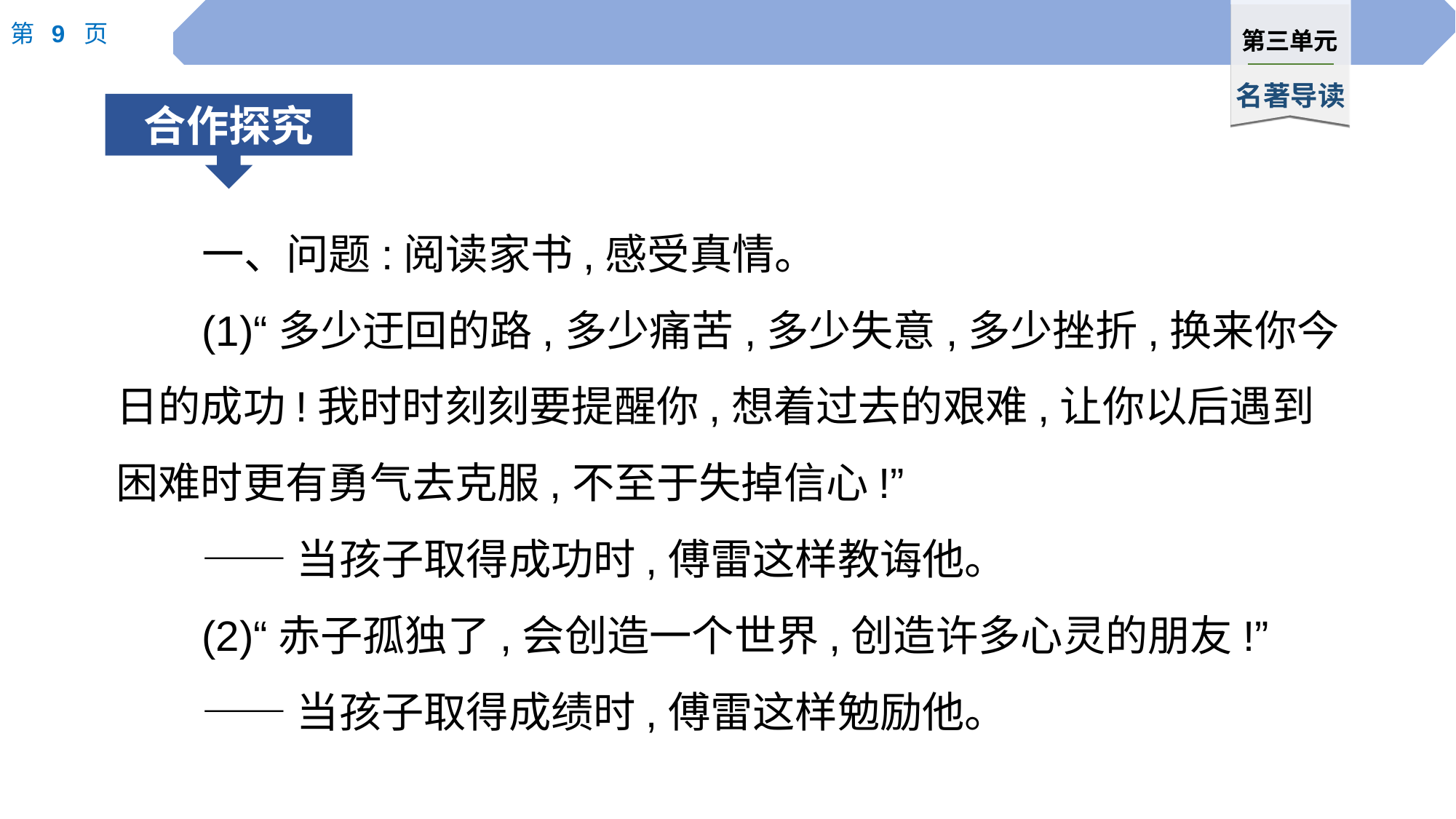

一、问题:阅读家书,感受真情。
(1)“多少迂回的路,多少痛苦,多少失意,多少挫折,换来你今日的成功!我时时刻刻要提醒你,想着过去的艰难,让你以后遇到困难时更有勇气去克服,不至于失掉信心!”
——当孩子取得成功时,傅雷这样教诲他。
(2)“赤子孤独了,会创造一个世界,创造许多心灵的朋友!”
——当孩子取得成绩时,傅雷这样勉励他。